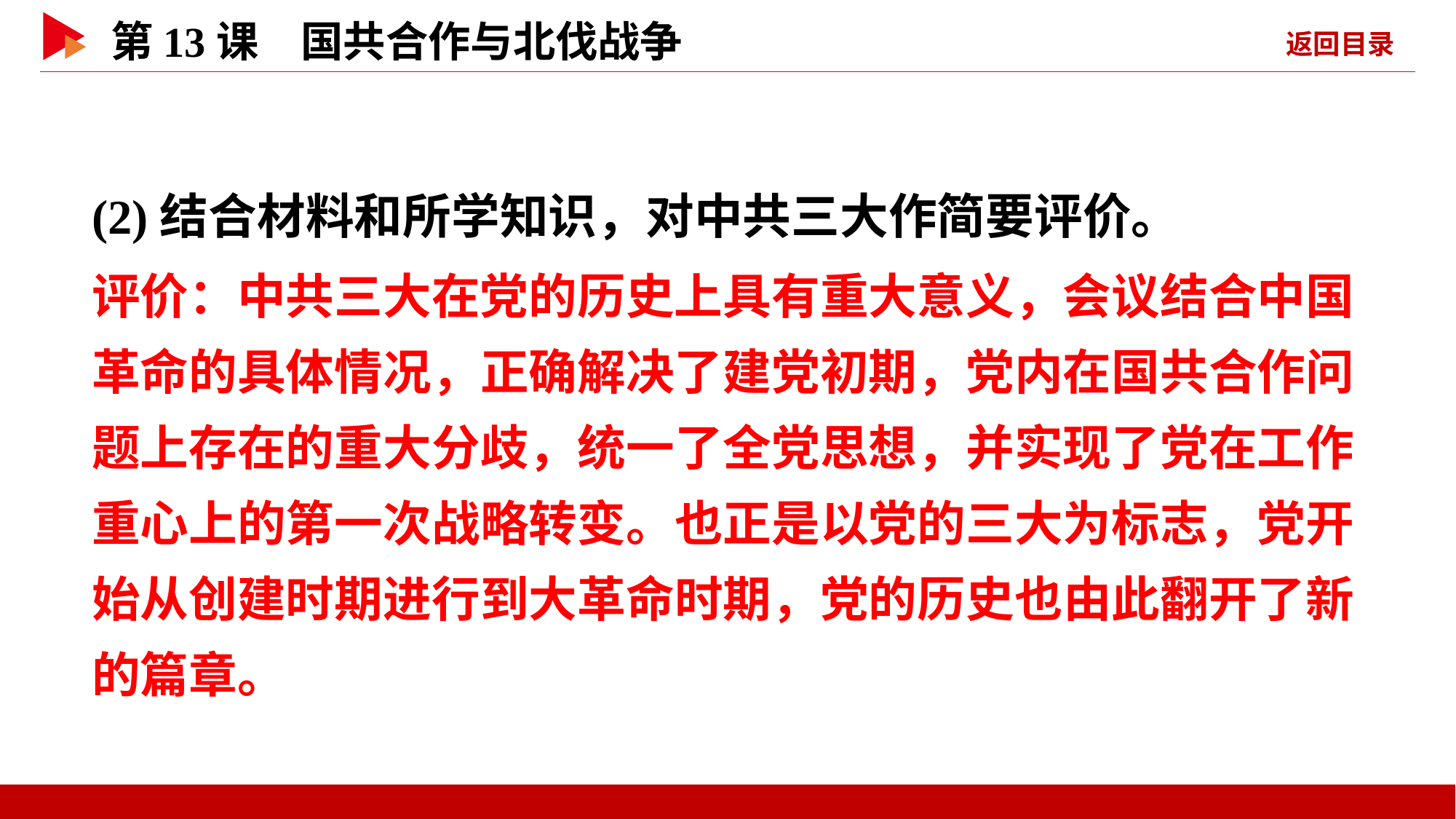

(2)结合材料和所学知识，对中共三大作简要评价。
评价：中共三大在党的历史上具有重大意义，会议结合中国革命的具体情况，正确解决了建党初期，党内在国共合作问题上存在的重大分歧，统一了全党思想，并实现了党在工作重心上的第一次战略转变。也正是以党的三大为标志，党开始从创建时期进行到大革命时期，党的历史也由此翻开了新的篇章。